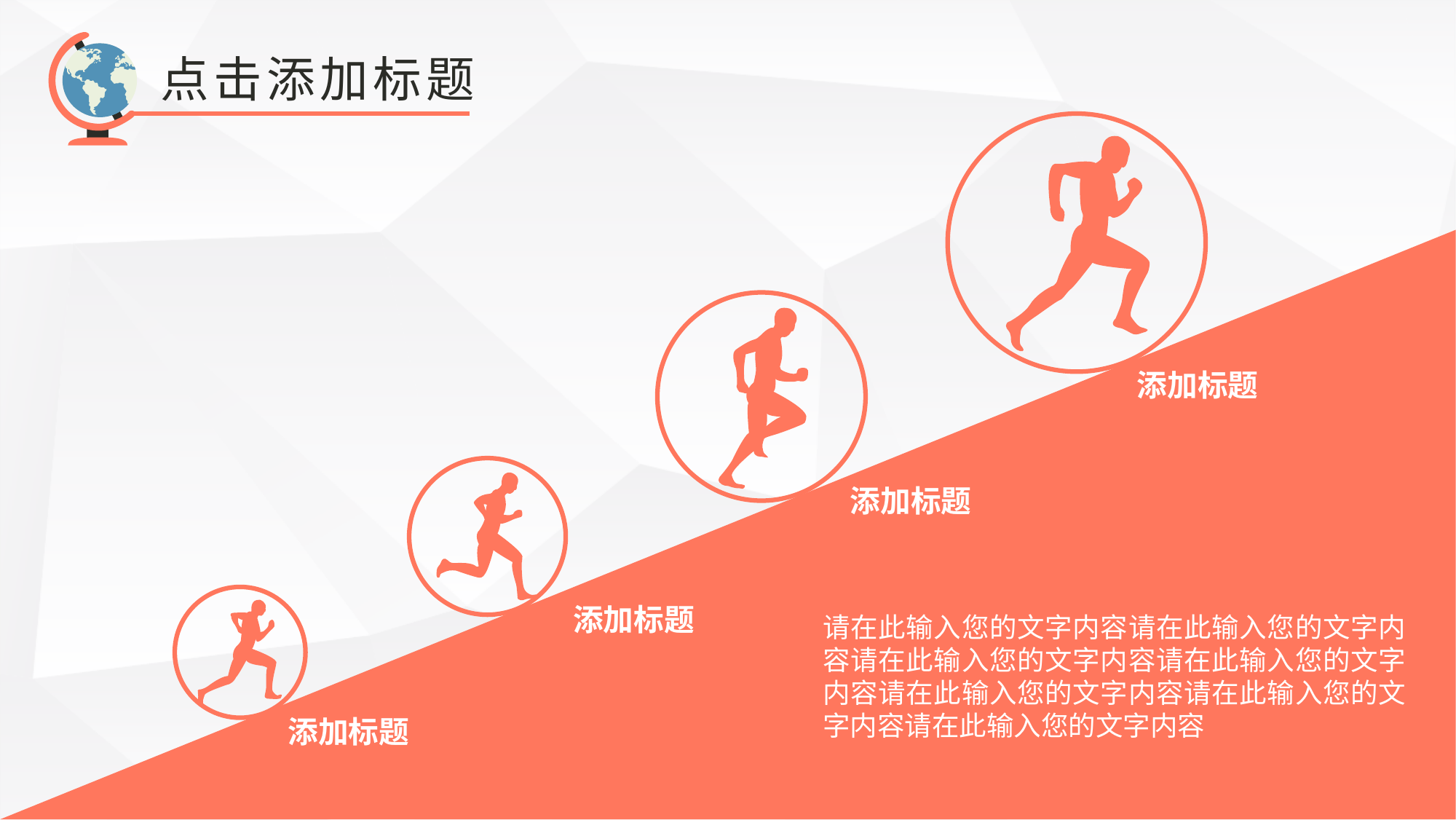

点击添加标题

添加标题

添加标题
添加标题

请在此输入您的文字内容请在此输入您的文字内容请在此输入您的文字内容请在此输入您的文字内容请在此输入您的文字内容请在此输入您的文字内容请在此输入您的文字内容
添加标题